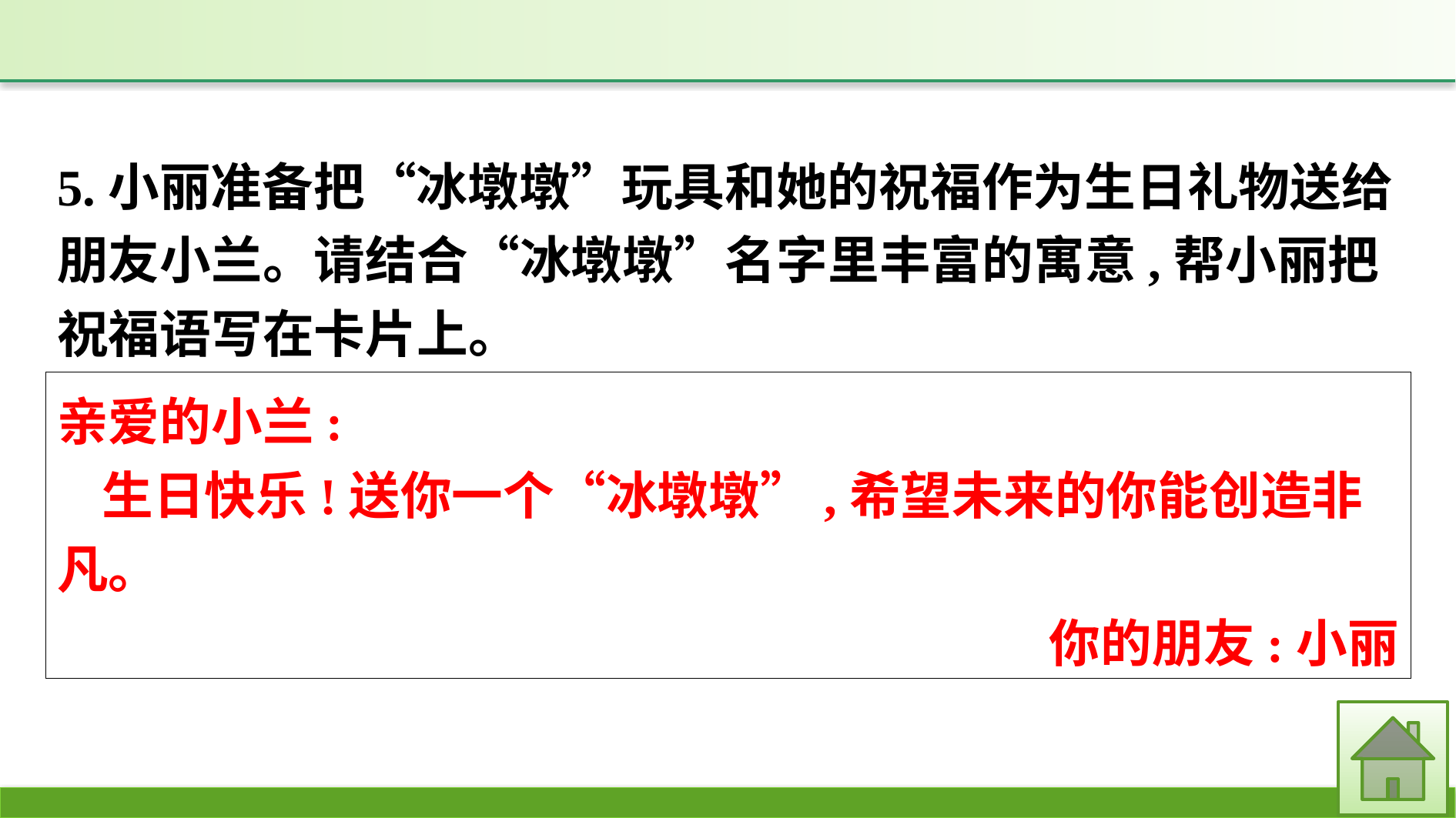

5.小丽准备把“冰墩墩”玩具和她的祝福作为生日礼物送给朋友小兰。请结合“冰墩墩”名字里丰富的寓意,帮小丽把祝福语写在卡片上。
亲爱的小兰:
生日快乐!送你一个“冰墩墩”,希望未来的你能创造非凡。
你的朋友:小丽